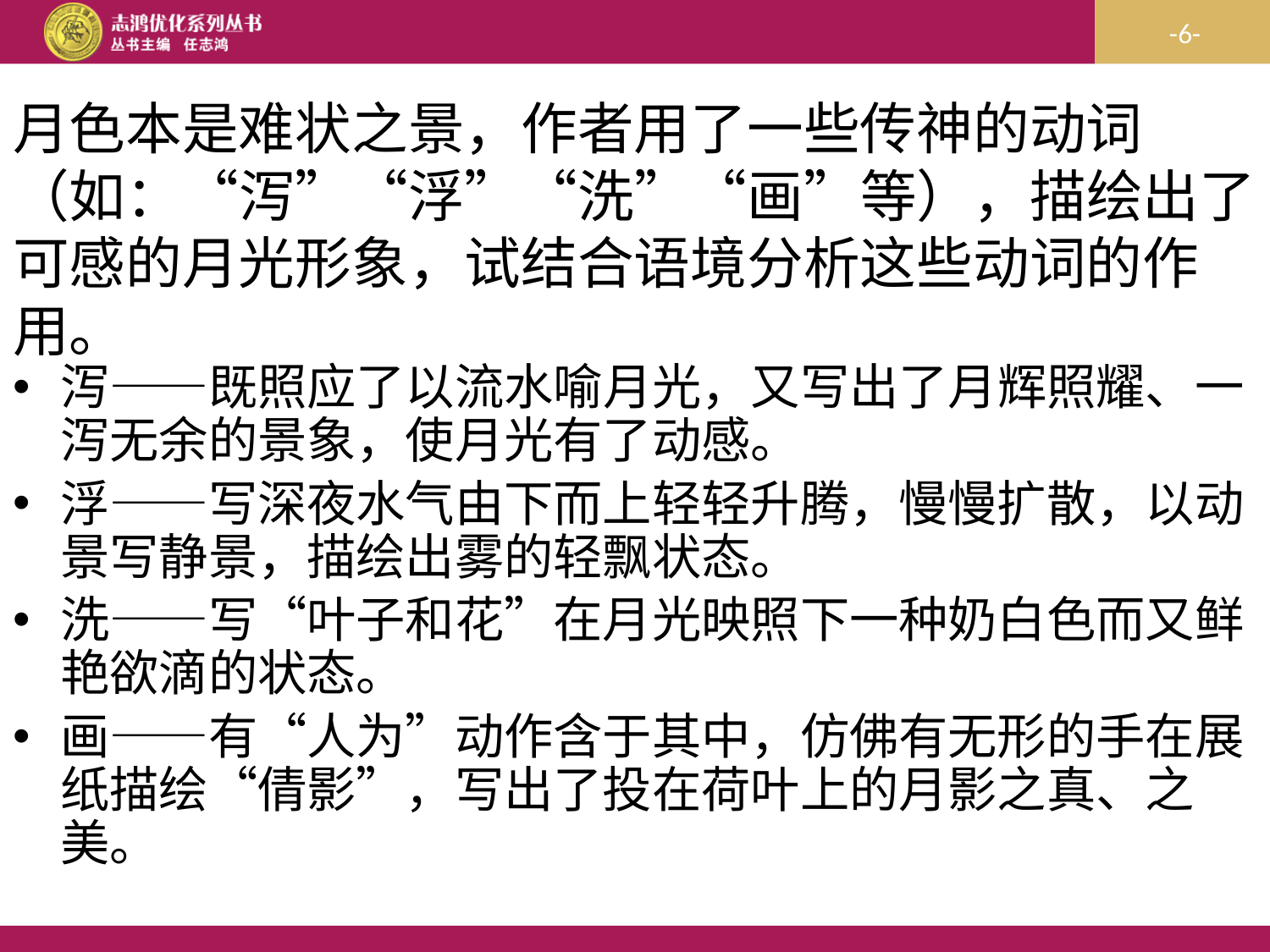

# 月色本是难状之景，作者用了一些传神的动词（如：“泻”“浮”“洗”“画”等），描绘出了可感的月光形象，试结合语境分析这些动词的作用。
泻——既照应了以流水喻月光，又写出了月辉照耀、一泻无余的景象，使月光有了动感。
浮——写深夜水气由下而上轻轻升腾，慢慢扩散，以动景写静景，描绘出雾的轻飘状态。
洗——写“叶子和花”在月光映照下一种奶白色而又鲜艳欲滴的状态。
画——有“人为”动作含于其中，仿佛有无形的手在展纸描绘“倩影”，写出了投在荷叶上的月影之真、之美。